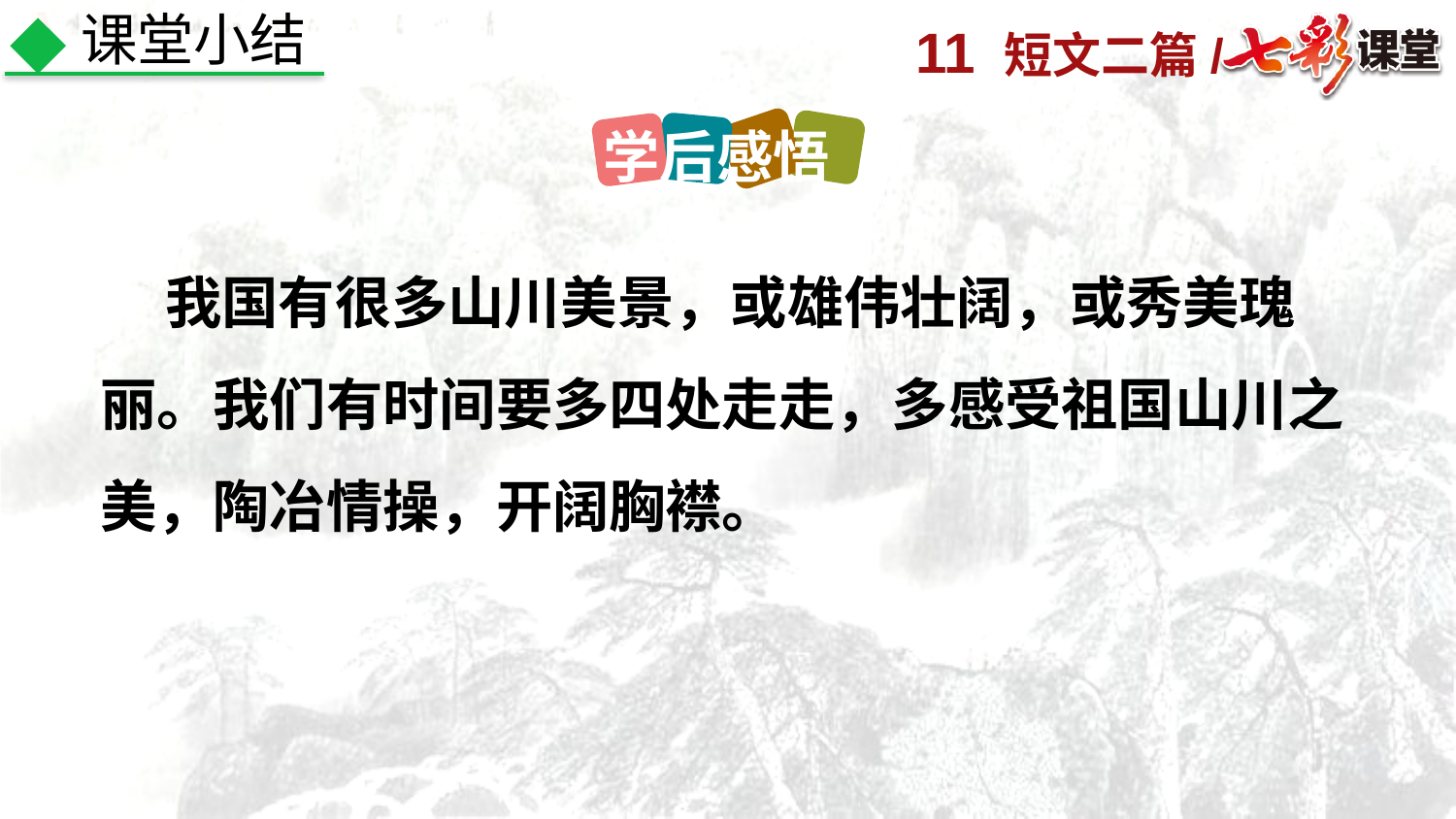

课堂小结

学后感悟

    我国有很多山川美景，或雄伟壮阔，或秀美瑰丽。我们有时间要多四处走走，多感受祖国山川之美，陶冶情操，开阔胸襟。